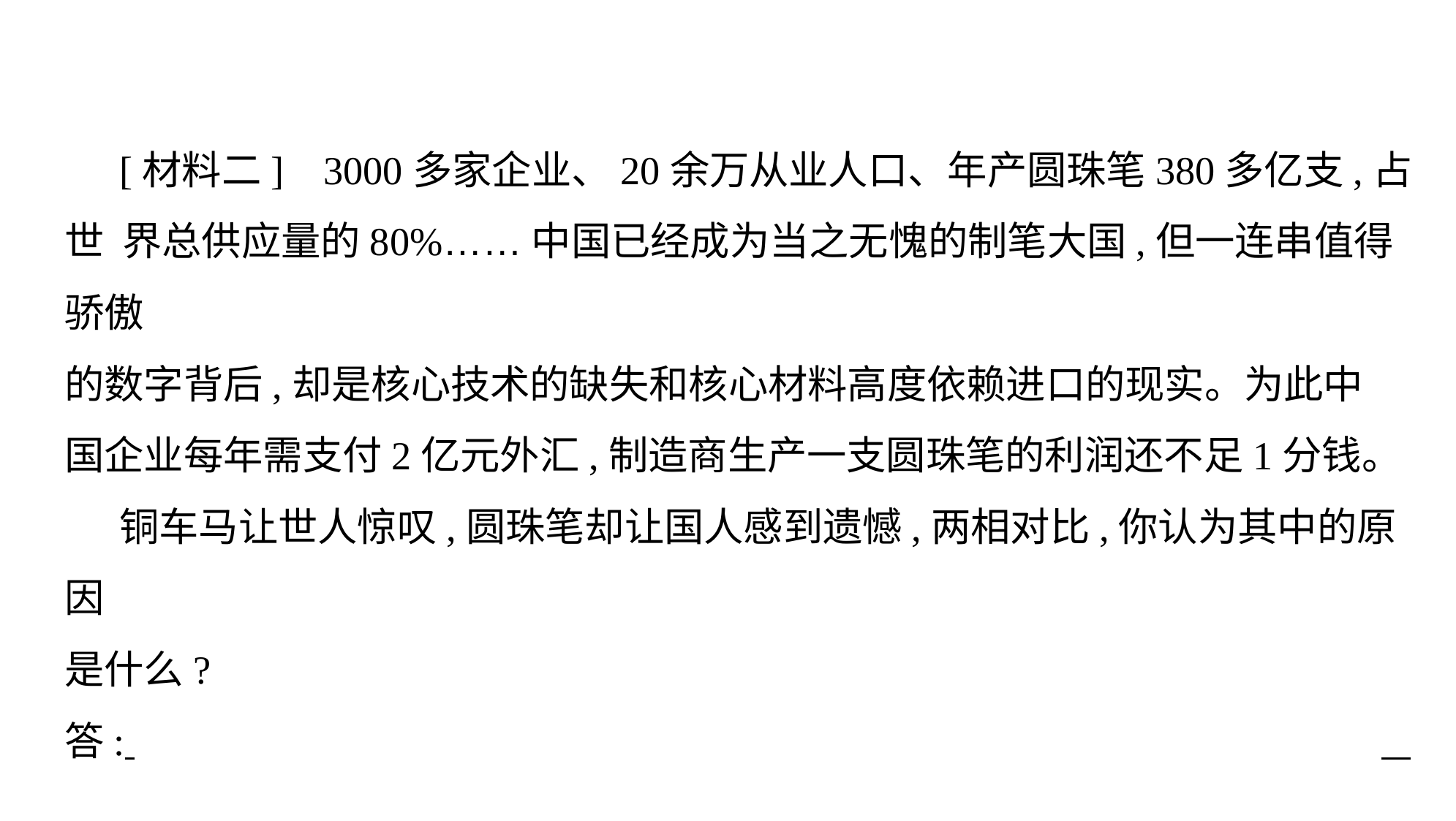

[材料二]    3000多家企业、20余万从业人口、年产圆珠笔380多亿支,占世  界总供应量的80%……中国已经成为当之无愧的制笔大国,但一连串值得骄傲
的数字背后,却是核心技术的缺失和核心材料高度依赖进口的现实。为此中
国企业每年需支付2亿元外汇,制造商生产一支圆珠笔的利润还不足1分钱。
铜车马让世人惊叹,圆珠笔却让国人感到遗憾,两相对比,你认为其中的原因
是什么?
答: